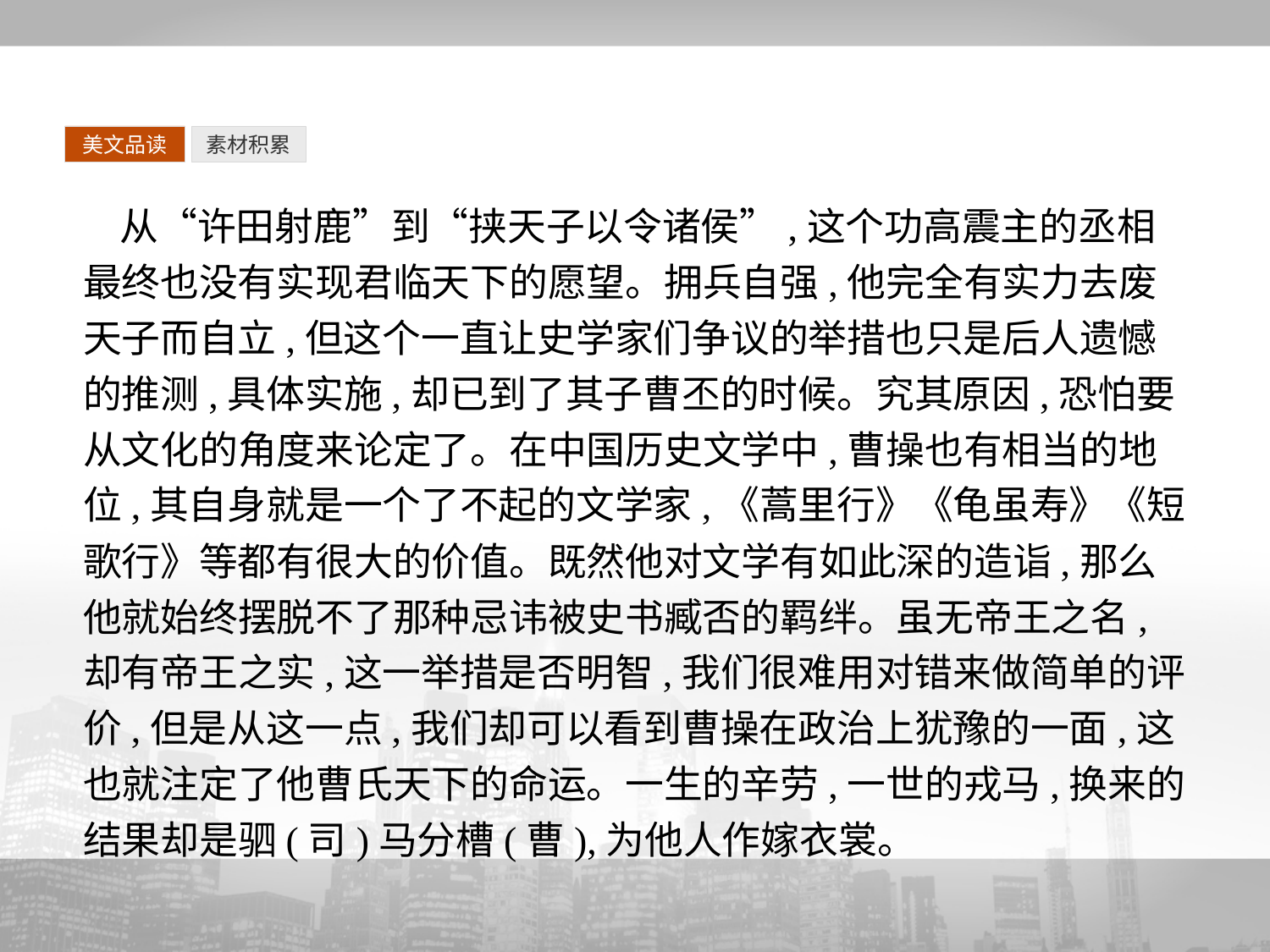

美文品读
素材积累
从“许田射鹿”到“挟天子以令诸侯”,这个功高震主的丞相最终也没有实现君临天下的愿望。拥兵自强,他完全有实力去废天子而自立,但这个一直让史学家们争议的举措也只是后人遗憾的推测,具体实施,却已到了其子曹丕的时候。究其原因,恐怕要从文化的角度来论定了。在中国历史文学中,曹操也有相当的地位,其自身就是一个了不起的文学家,《蒿里行》《龟虽寿》《短歌行》等都有很大的价值。既然他对文学有如此深的造诣,那么他就始终摆脱不了那种忌讳被史书臧否的羁绊。虽无帝王之名,却有帝王之实,这一举措是否明智,我们很难用对错来做简单的评价,但是从这一点,我们却可以看到曹操在政治上犹豫的一面,这也就注定了他曹氏天下的命运。一生的辛劳,一世的戎马,换来的结果却是驷(司)马分槽(曹),为他人作嫁衣裳。